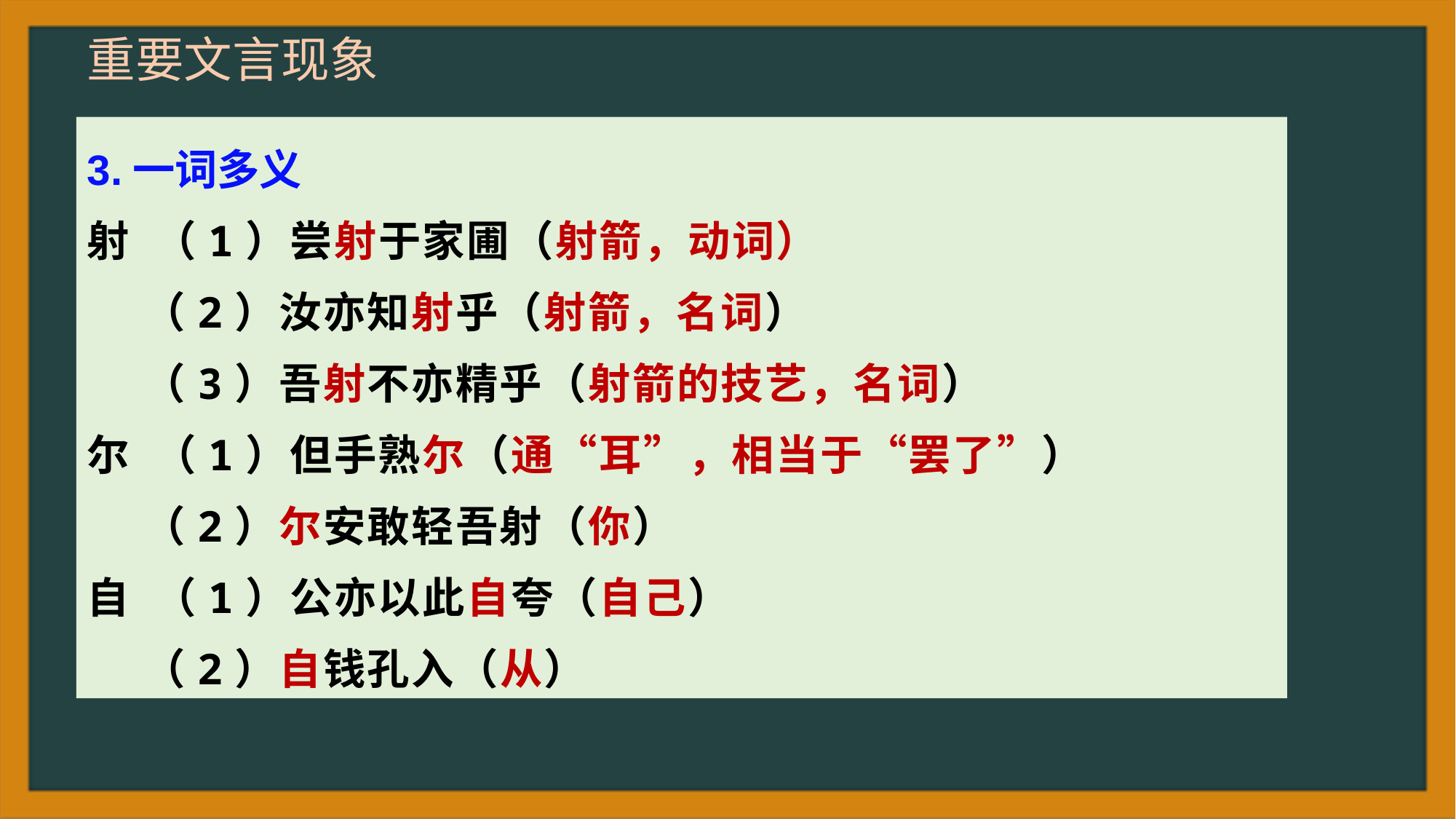

重要文言现象
3.一词多义
射  （1）尝射于家圃（射箭，动词）
    （2）汝亦知射乎（射箭，名词）
    （3）吾射不亦精乎（射箭的技艺，名词）
尔  （1）但手熟尔（通“耳”，相当于“罢了”）
    （2）尔安敢轻吾射（你）
自  （1）公亦以此自夸（自己）
    （2）自钱孔入（从）